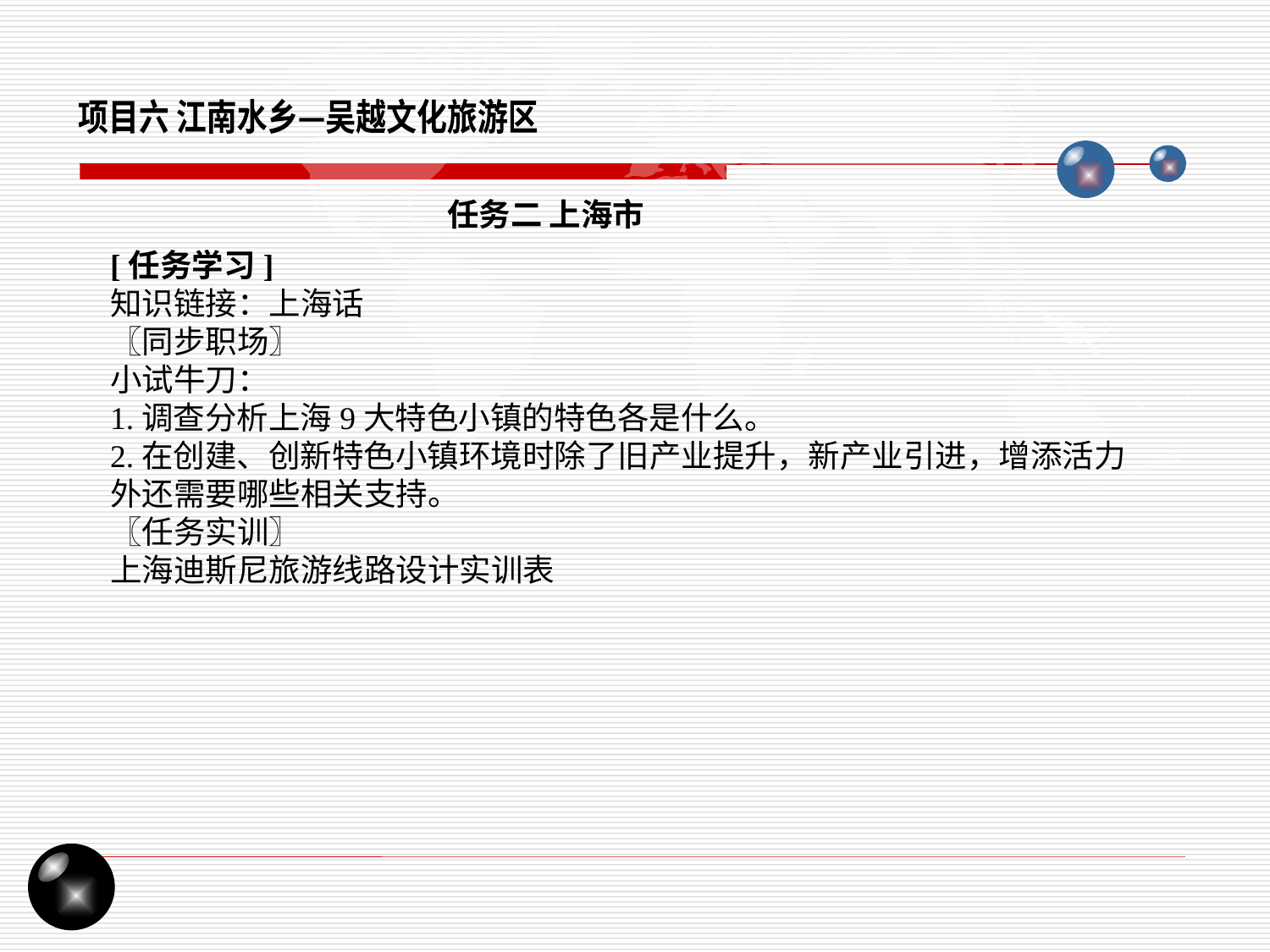

项目六 江南水乡—吴越文化旅游区
任务二 上海市
[任务学习]
知识链接：上海话
〖同步职场〗
小试牛刀：
1.调查分析上海9大特色小镇的特色各是什么。
2.在创建、创新特色小镇环境时除了旧产业提升，新产业引进，增添活力外还需要哪些相关支持。
〖任务实训〗
上海迪斯尼旅游线路设计实训表